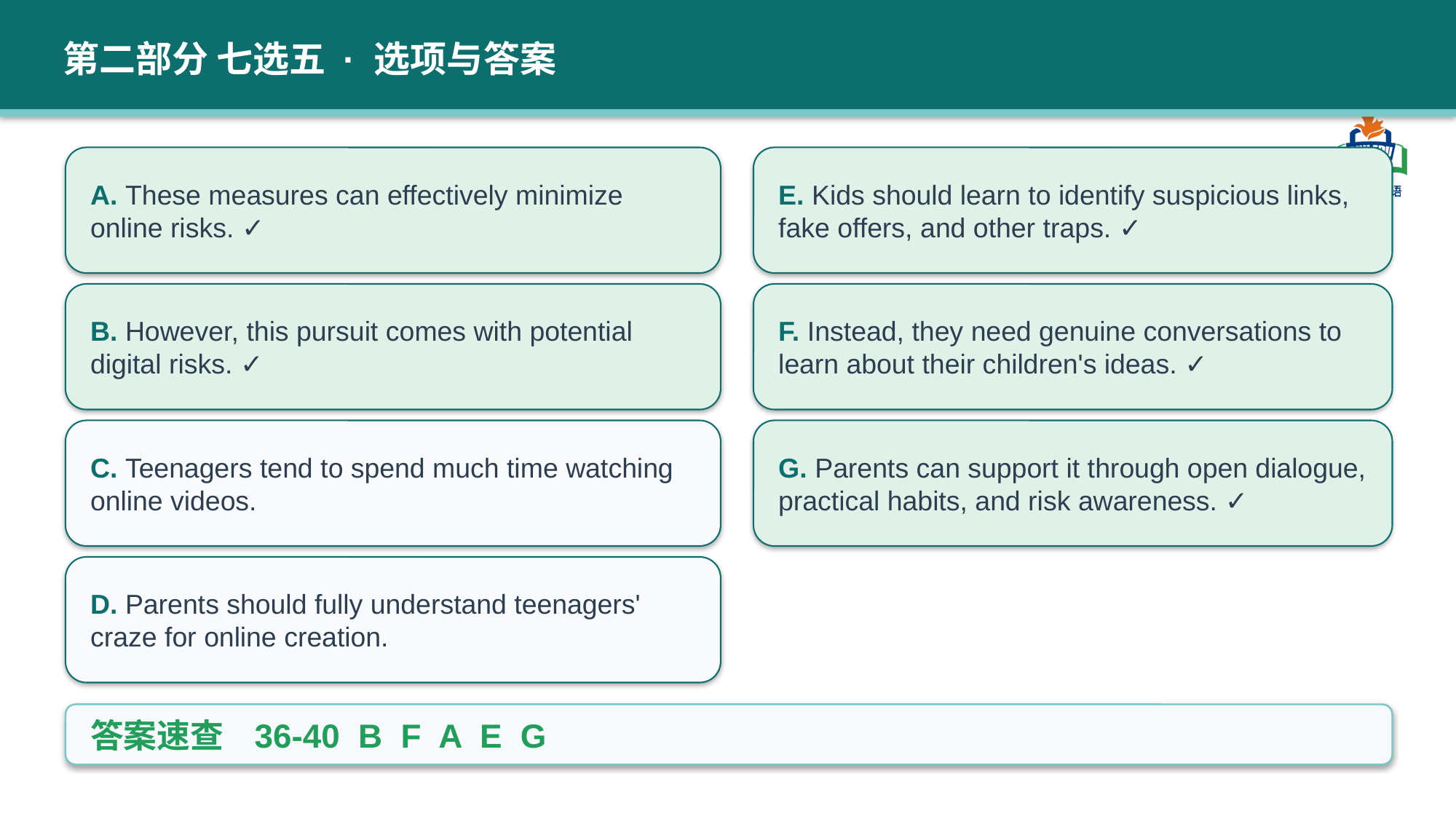

第二部分 七选五 · 选项与答案

A. These measures can effectively minimize online risks. ✓

E. Kids should learn to identify suspicious links, fake offers, and other traps. ✓

B. However, this pursuit comes with potential digital risks. ✓

F. Instead, they need genuine conversations to learn about their children's ideas. ✓

C. Teenagers tend to spend much time watching online videos.

G. Parents can support it through open dialogue, practical habits, and risk awareness. ✓

D. Parents should fully understand teenagers' craze for online creation.

答案速查   36-40  B  F  A  E  G